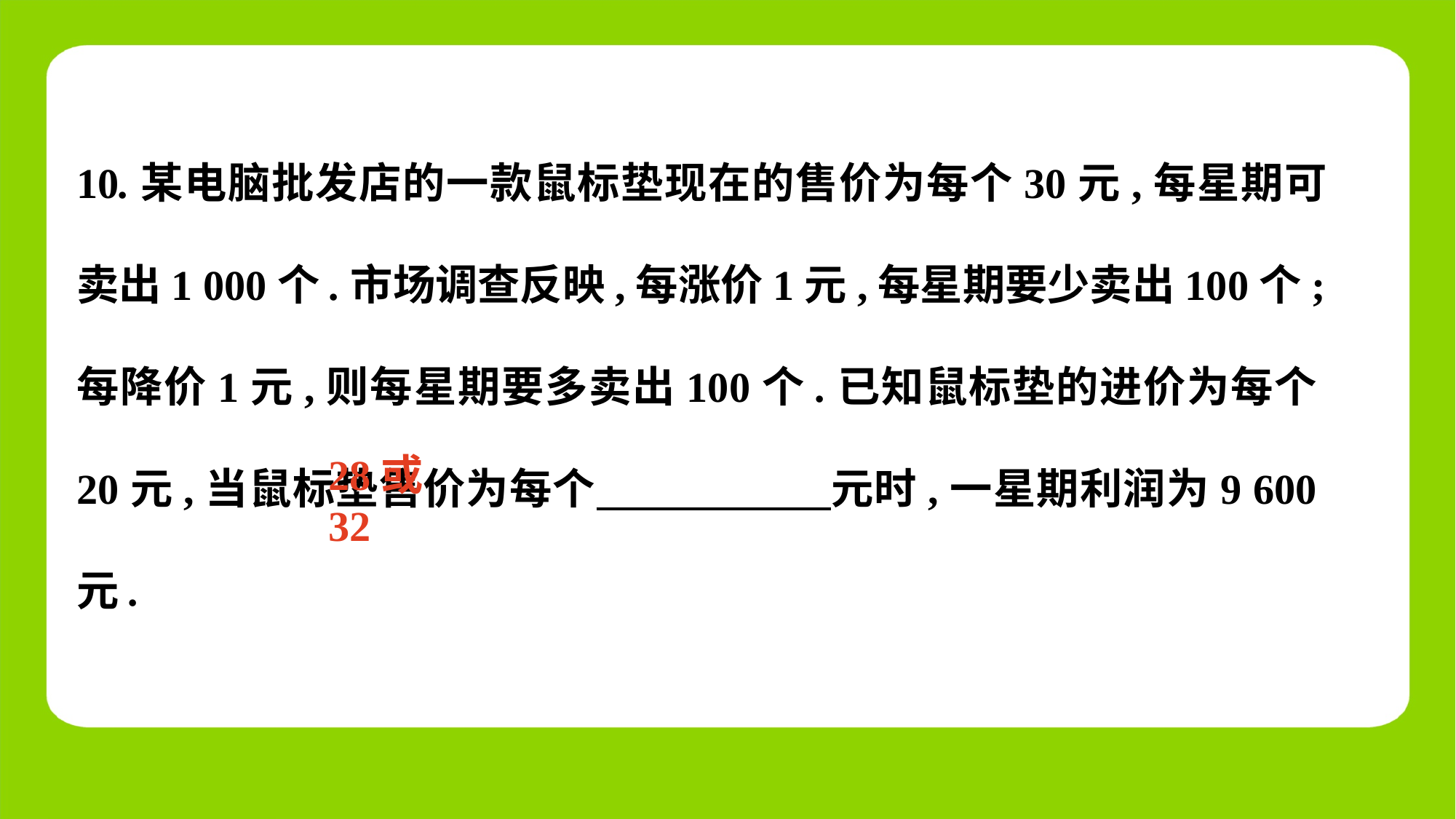

10.某电脑批发店的一款鼠标垫现在的售价为每个30元,每星期可卖出1 000个.市场调查反映,每涨价1元,每星期要少卖出100个;每降价1元,则每星期要多卖出100个.已知鼠标垫的进价为每个20元,当鼠标垫售价为每个　                  元时,一星期利润为9 600元.
28或32